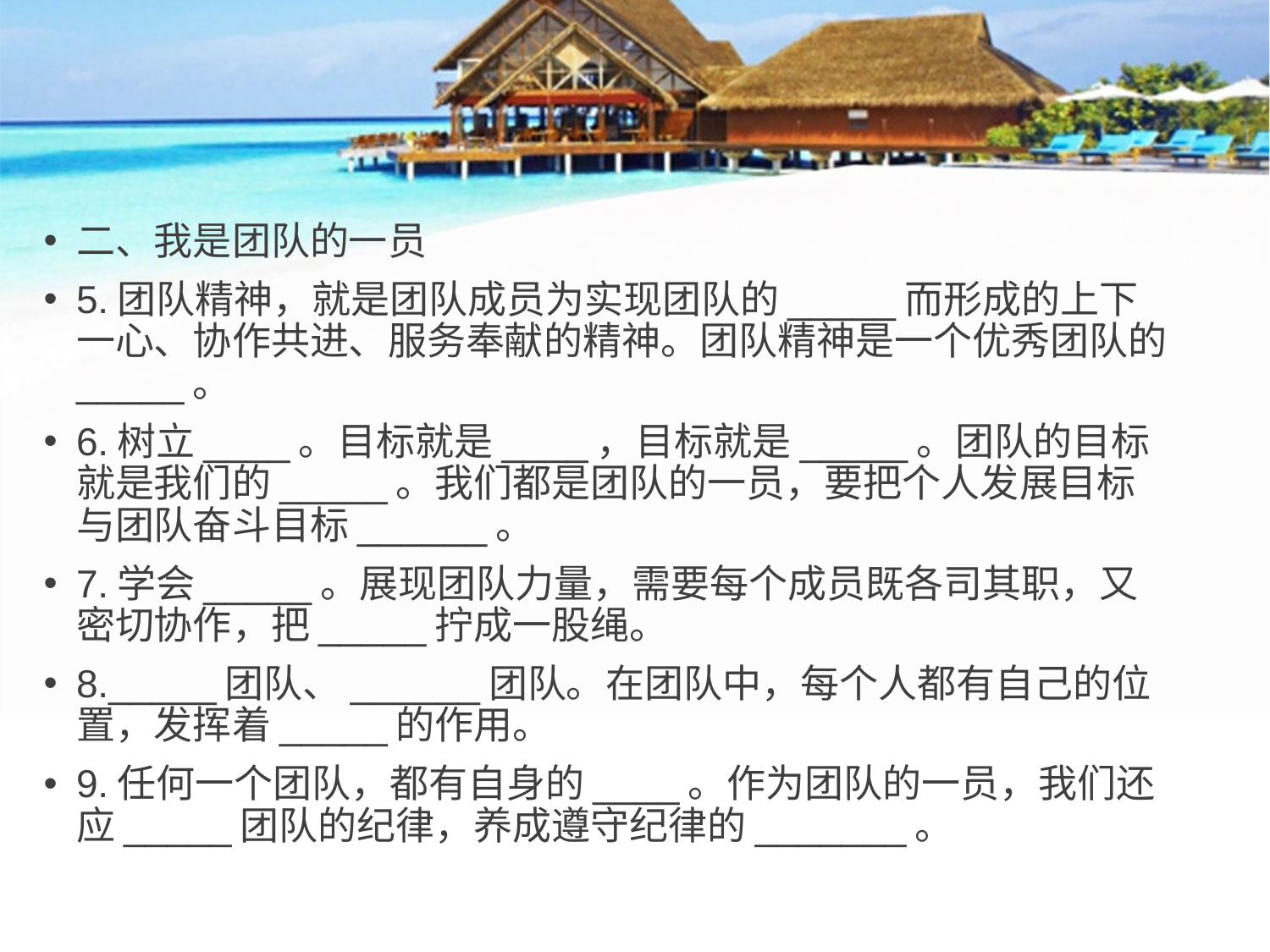

二、我是团队的一员
5.团队精神，就是团队成员为实现团队的_____而形成的上下一心、协作共进、服务奉献的精神。团队精神是一个优秀团队的_____。
6.树立____。目标就是____，目标就是_____。团队的目标就是我们的_____。我们都是团队的一员，要把个人发展目标与团队奋斗目标______。
7.学会_____。展现团队力量，需要每个成员既各司其职，又密切协作，把_____拧成一股绳。
8._____团队、______团队。在团队中，每个人都有自己的位置，发挥着_____的作用。
9.任何一个团队，都有自身的____。作为团队的一员，我们还应_____团队的纪律，养成遵守纪律的_______。